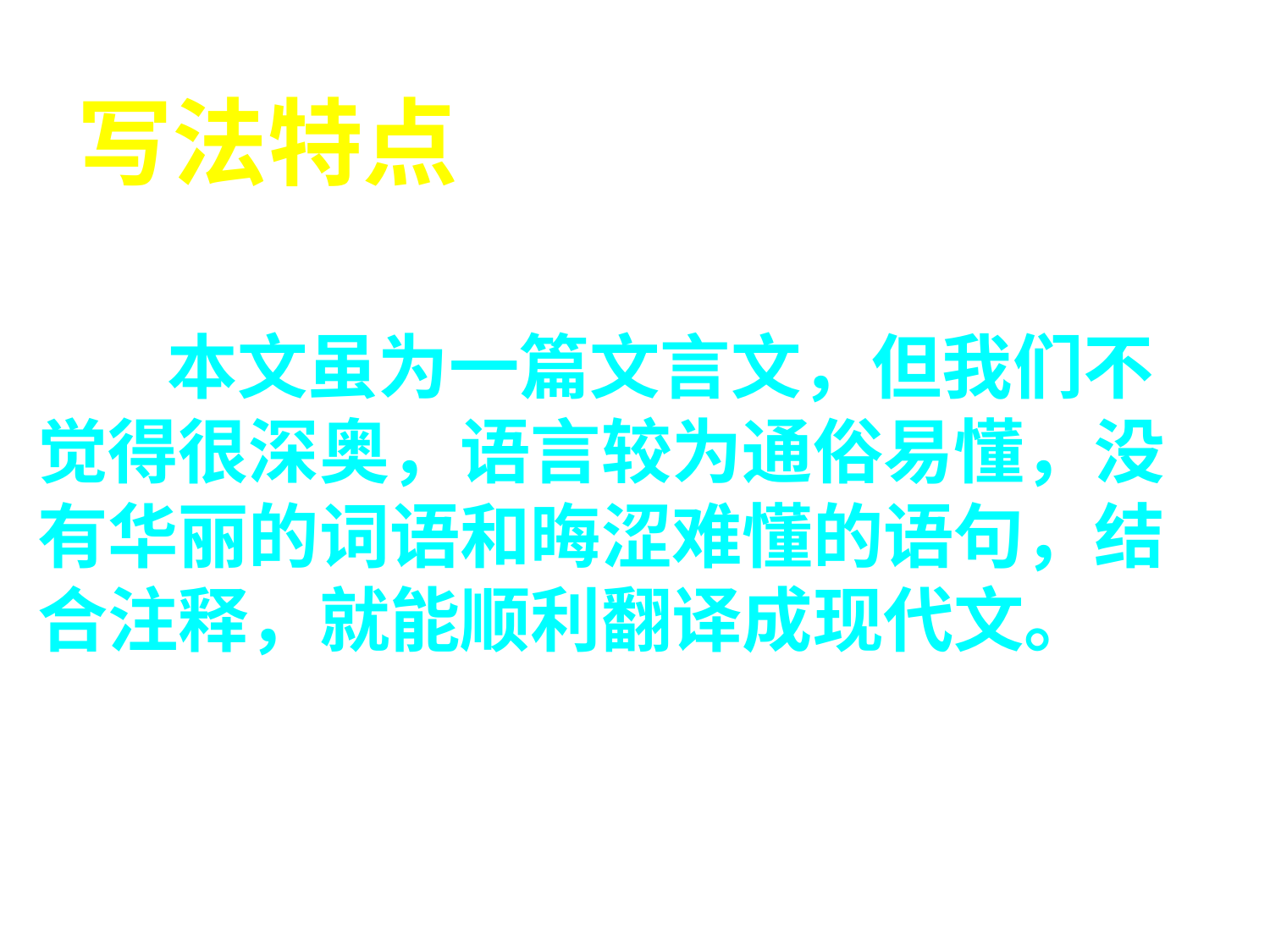

写法特点
       本文虽为一篇文言文，但我们不觉得很深奥，语言较为通俗易懂，没有华丽的词语和晦涩难懂的语句，结合注释，就能顺利翻译成现代文。